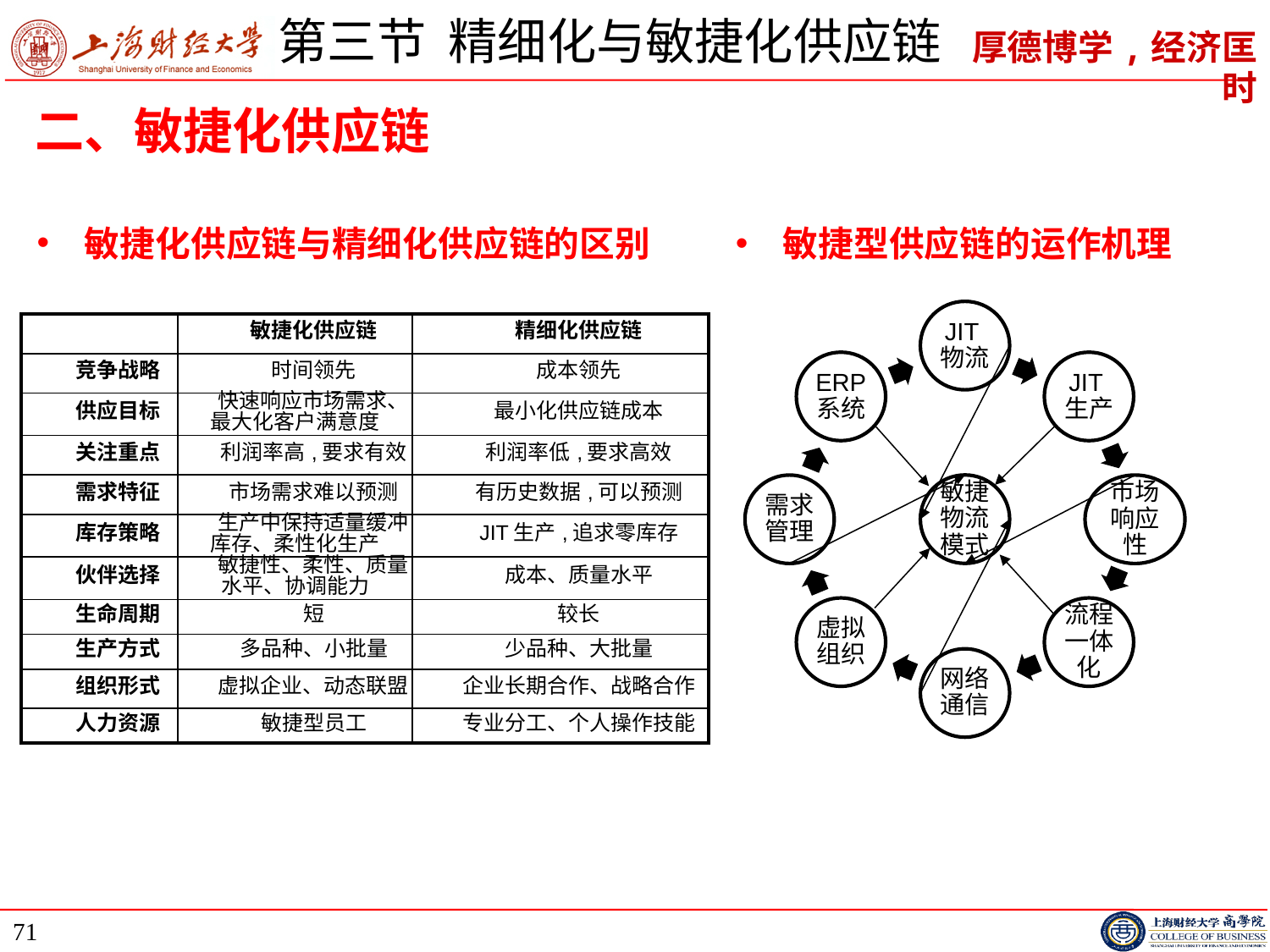

# 第三节  精细化与敏捷化供应链
二、敏捷化供应链
敏捷化供应链与精细化供应链的区别
敏捷型供应链的运作机理
JIT物流
ERP系统
JIT生产

需求管理
市场响应性

虚拟组织
流程一体化
网络通信

敏捷物流模式
|  | 敏捷化供应链 | 精细化供应链 |
| --- | --- | --- |
| 竞争战略 | 时间领先 | 成本领先 |
| 供应目标 | 快速响应市场需求、最大化客户满意度 | 最小化供应链成本 |
| 关注重点 | 利润率高,要求有效 | 利润率低,要求高效 |
| 需求特征 | 市场需求难以预测 | 有历史数据,可以预测 |
| 库存策略 | 生产中保持适量缓冲库存、柔性化生产 | JIT生产,追求零库存 |
| 伙伴选择 | 敏捷性、柔性、质量水平、协调能力 | 成本、质量水平 |
| 生命周期 | 短 | 较长 |
| 生产方式 | 多品种、小批量 | 少品种、大批量 |
| 组织形式 | 虚拟企业、动态联盟 | 企业长期合作、战略合作 |
| 人力资源 | 敏捷型员工 | 专业分工、个人操作技能 |
71